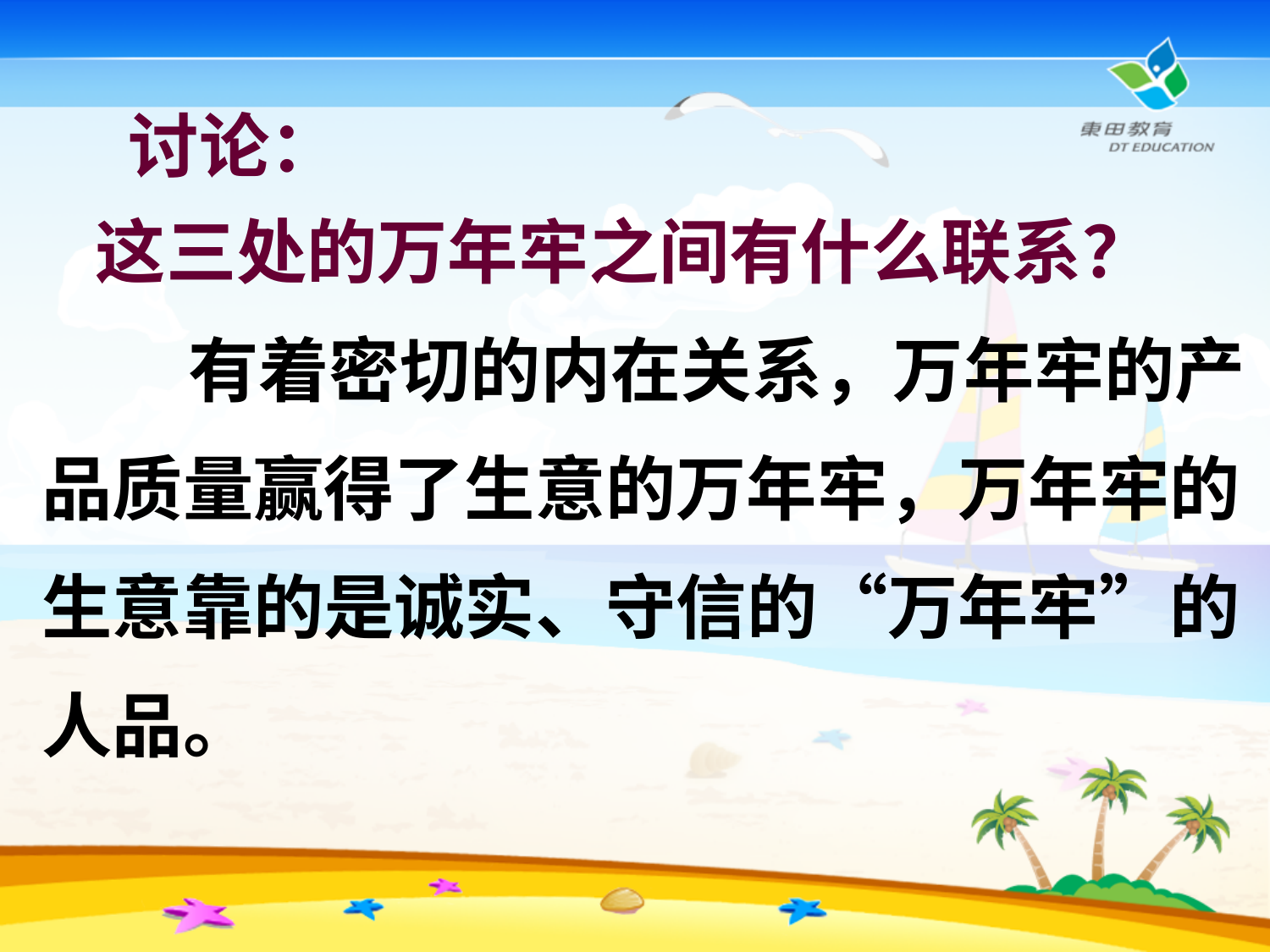

# 讨论： 这三处的万年牢之间有什么联系？
           有着密切的内在关系，万年牢的产品质量赢得了生意的万年牢，万年牢的生意靠的是诚实、守信的“万年牢”的人品。